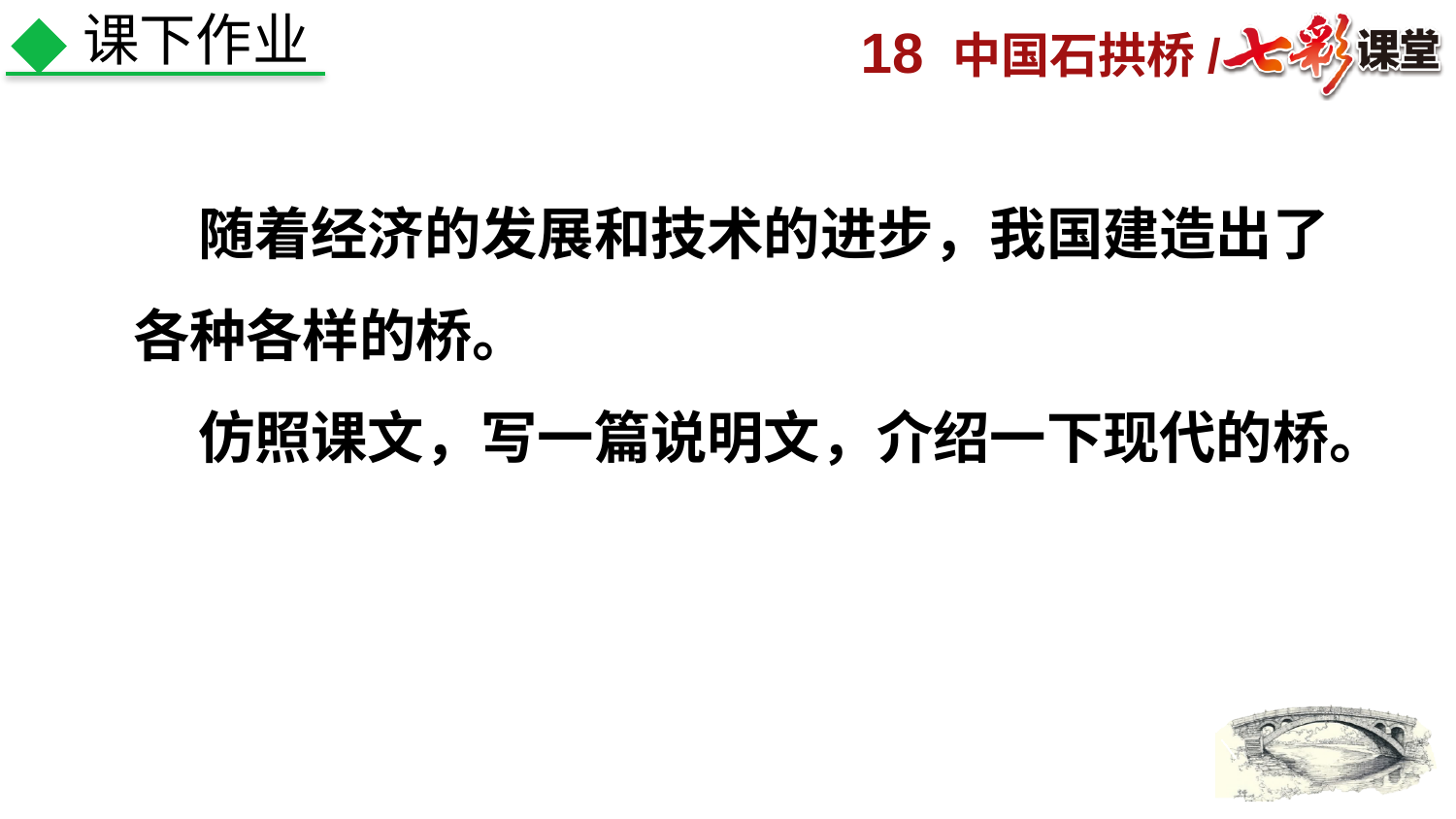

课下作业

    随着经济的发展和技术的进步，我国建造出了各种各样的桥。
    仿照课文，写一篇说明文，介绍一下现代的桥。